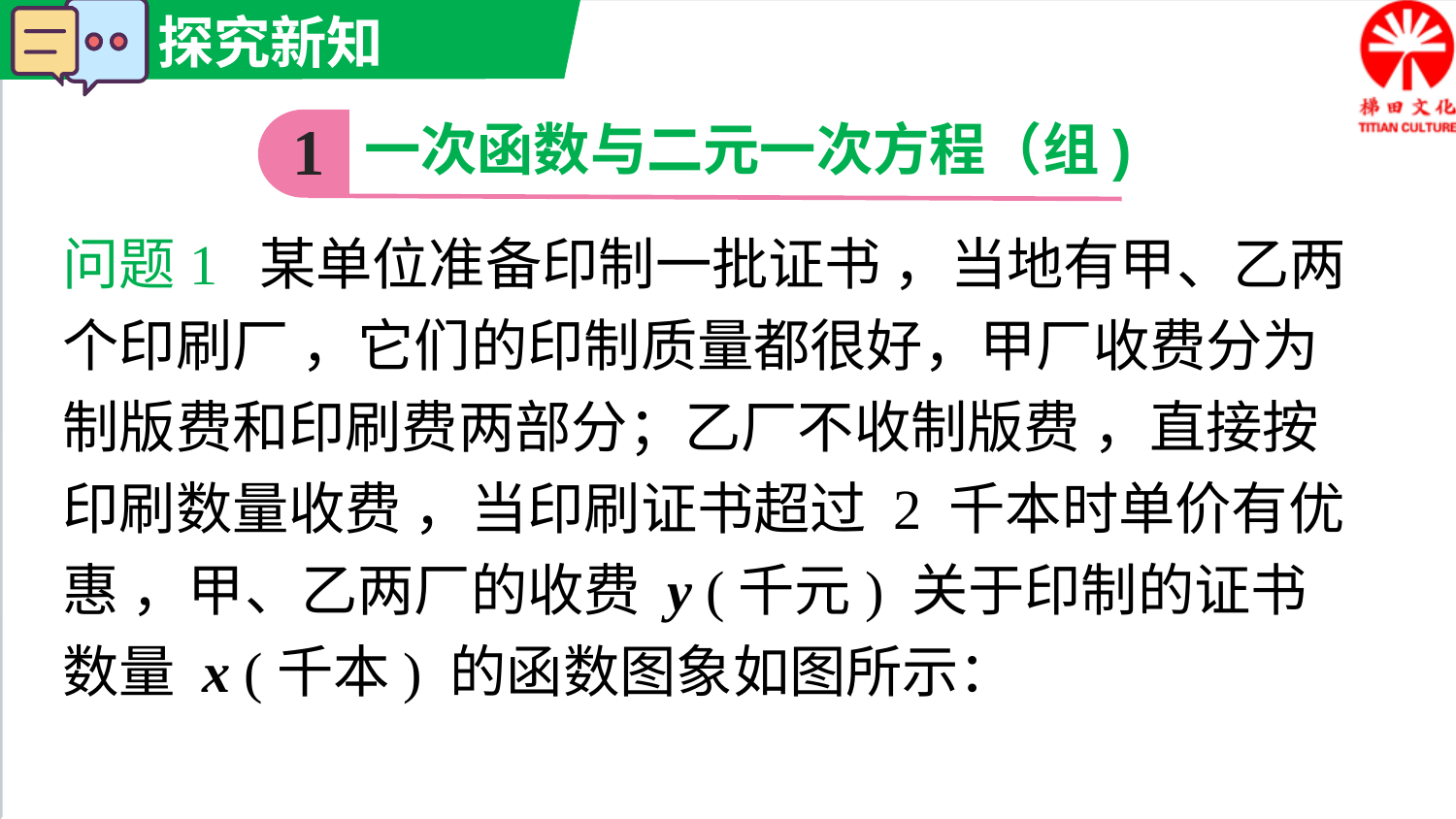

1

一次函数与二元一次方程（组)
问题1  某单位准备印制一批证书 ，当地有甲、乙两个印刷厂 ，它们的印制质量都很好，甲厂收费分为制版费和印刷费两部分；乙厂不收制版费 ，直接按印刷数量收费 ，当印刷证书超过 2 千本时单价有优惠 ，甲、乙两厂的收费 y (千元) 关于印制的证书数量 x (千本) 的函数图象如图所示：